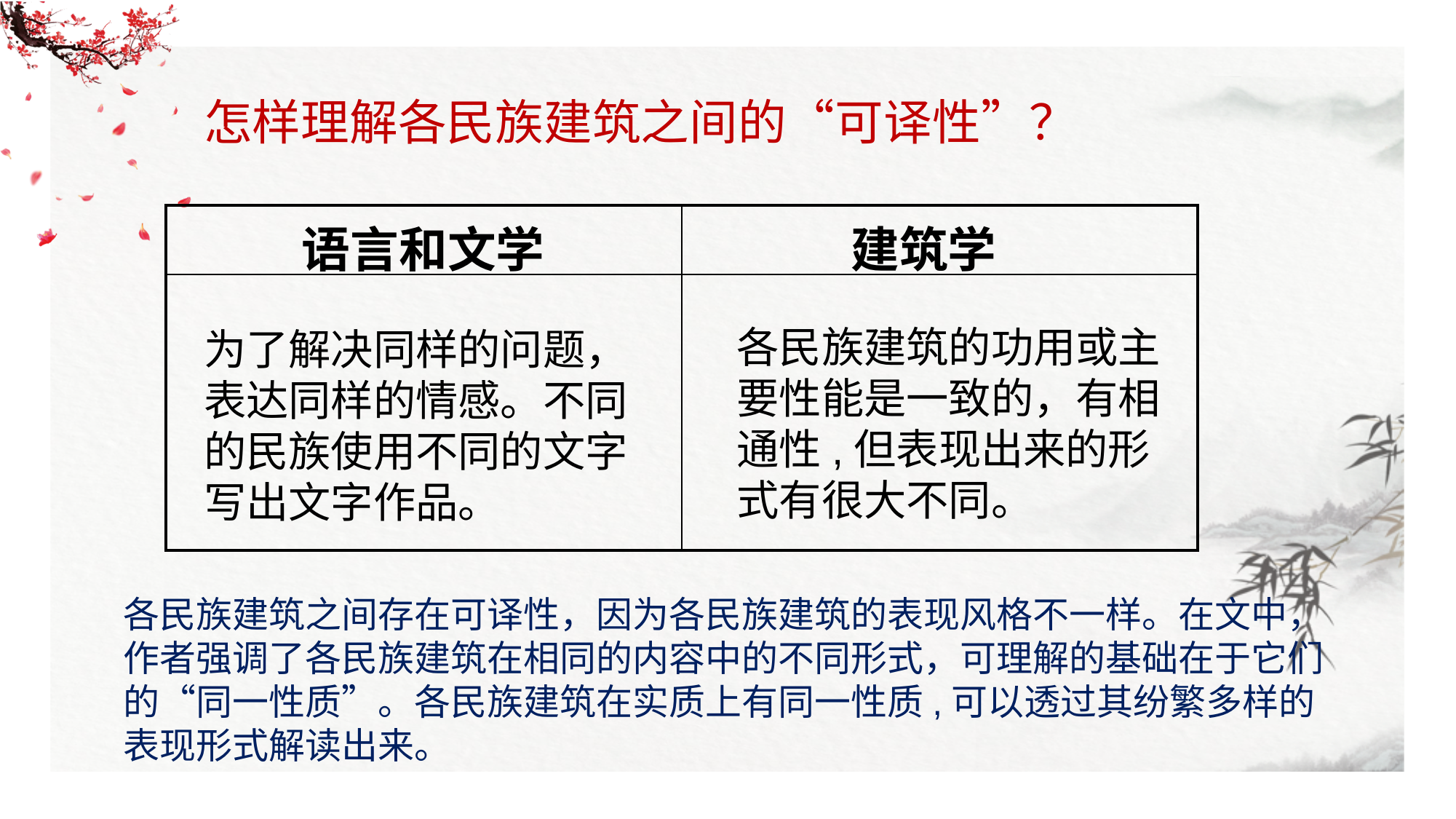

怎样理解各民族建筑之间的“可译性”？
| 语言和文学 | 建筑学 |
| --- | --- |
|  |  |
各民族建筑的功用或主要性能是一致的，有相通性,但表现出来的形式有很大不同。
为了解决同样的问题，表达同样的情感。不同的民族使用不同的文字写出文字作品。
各民族建筑之间存在可译性，因为各民族建筑的表现风格不一样。在文中，作者强调了各民族建筑在相同的内容中的不同形式，可理解的基础在于它们的“同一性质”。各民族建筑在实质上有同一性质,可以透过其纷繁多样的表现形式解读出来。